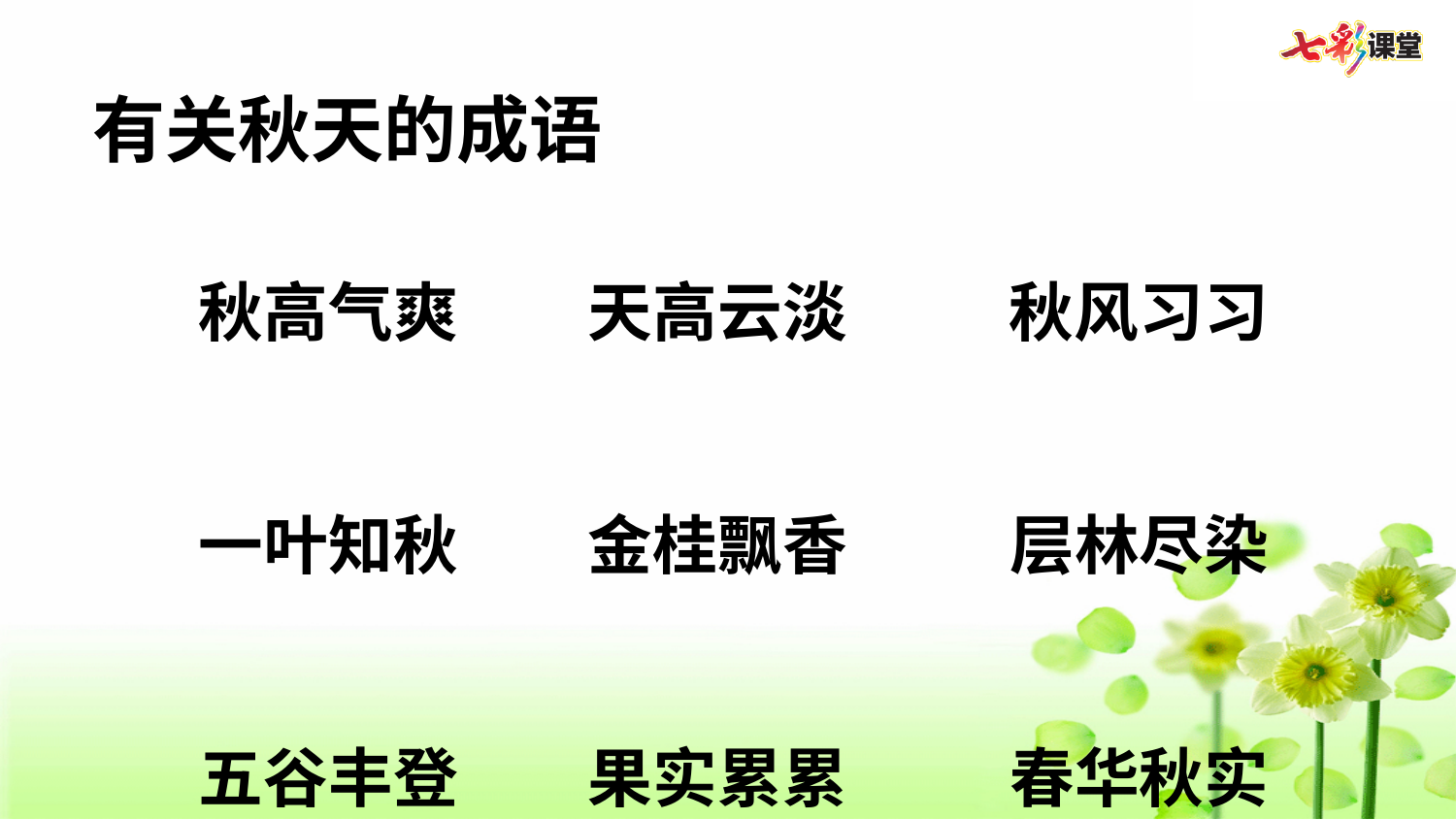

有关秋天的成语
秋高气爽    天高云淡     秋风习习
一叶知秋    金桂飘香     层林尽染
五谷丰登    果实累累     春华秋实